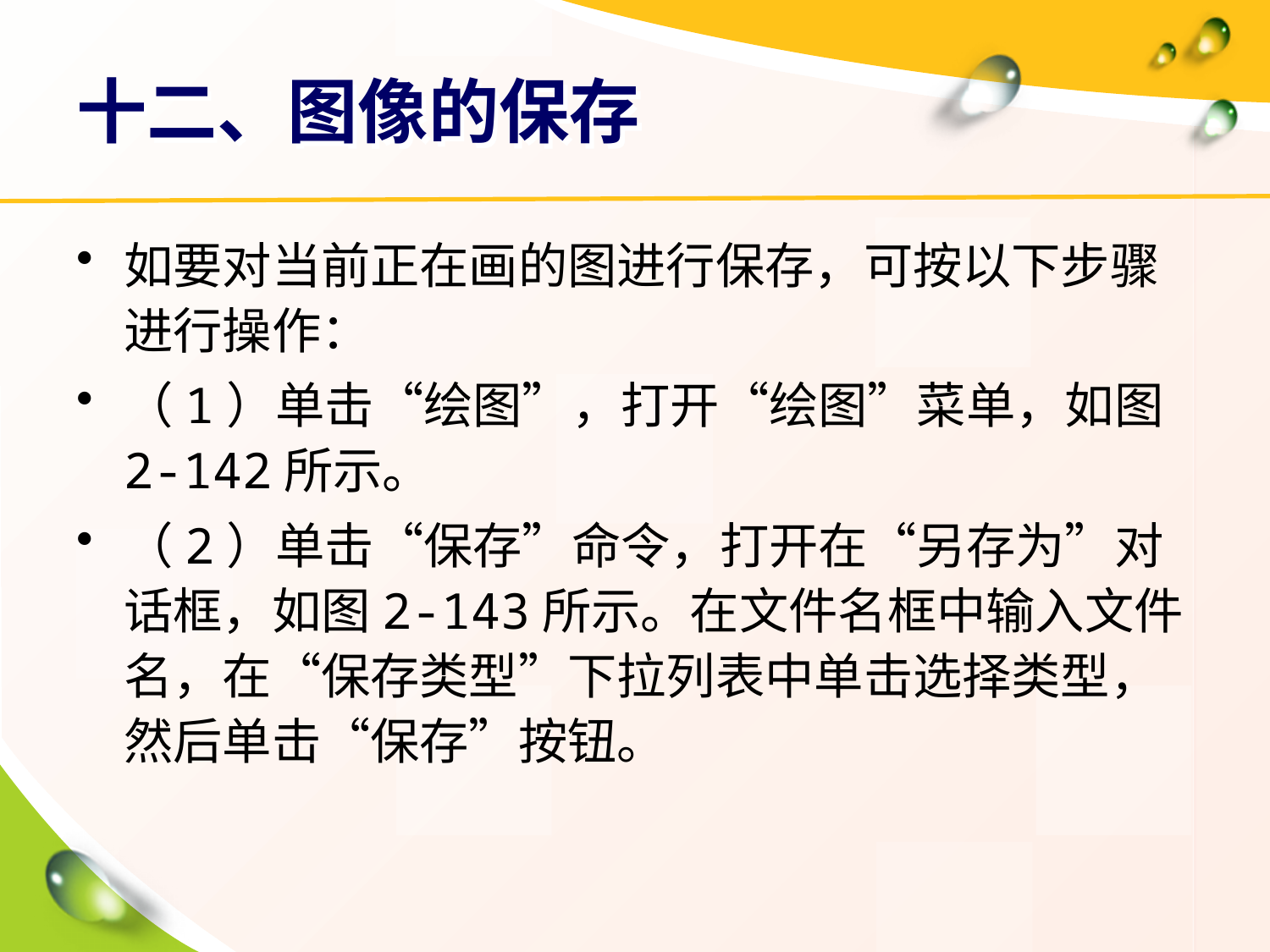

# 十二、图像的保存
如要对当前正在画的图进行保存，可按以下步骤进行操作：
（1）单击“绘图”，打开“绘图”菜单，如图2-142所示。
（2）单击“保存”命令，打开在“另存为”对话框，如图2-143所示。在文件名框中输入文件名，在“保存类型”下拉列表中单击选择类型，然后单击“保存”按钮。